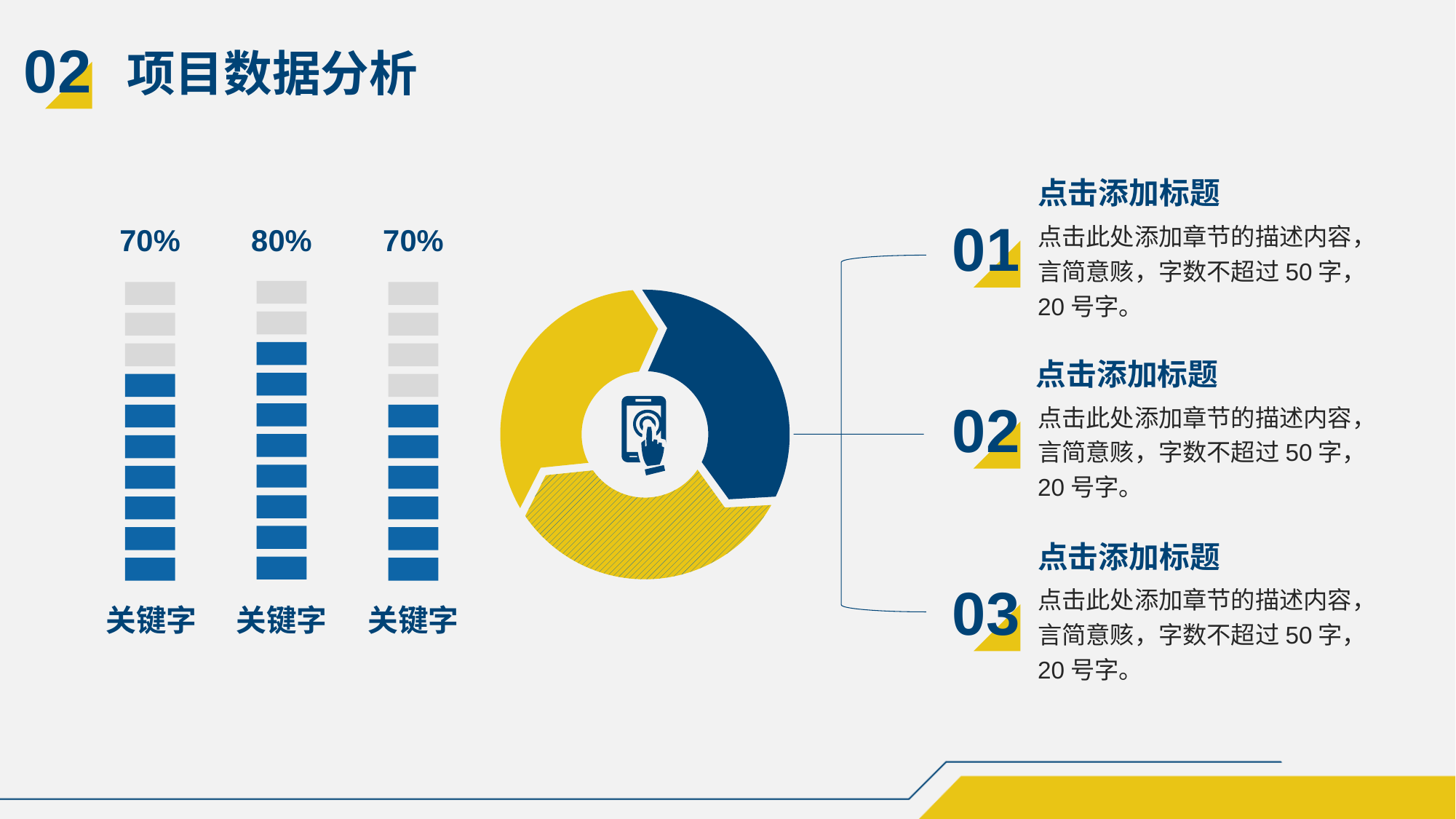

02

项目数据分析
点击添加标题
点击此处添加章节的描述内容，言简意赅，字数不超过50字，20号字。
01

点击添加标题
点击此处添加章节的描述内容，言简意赅，字数不超过50字，20号字。
02

点击添加标题
点击此处添加章节的描述内容，言简意赅，字数不超过50字，20号字。
03

70%
70%
80%

关键字
关键字
关键字